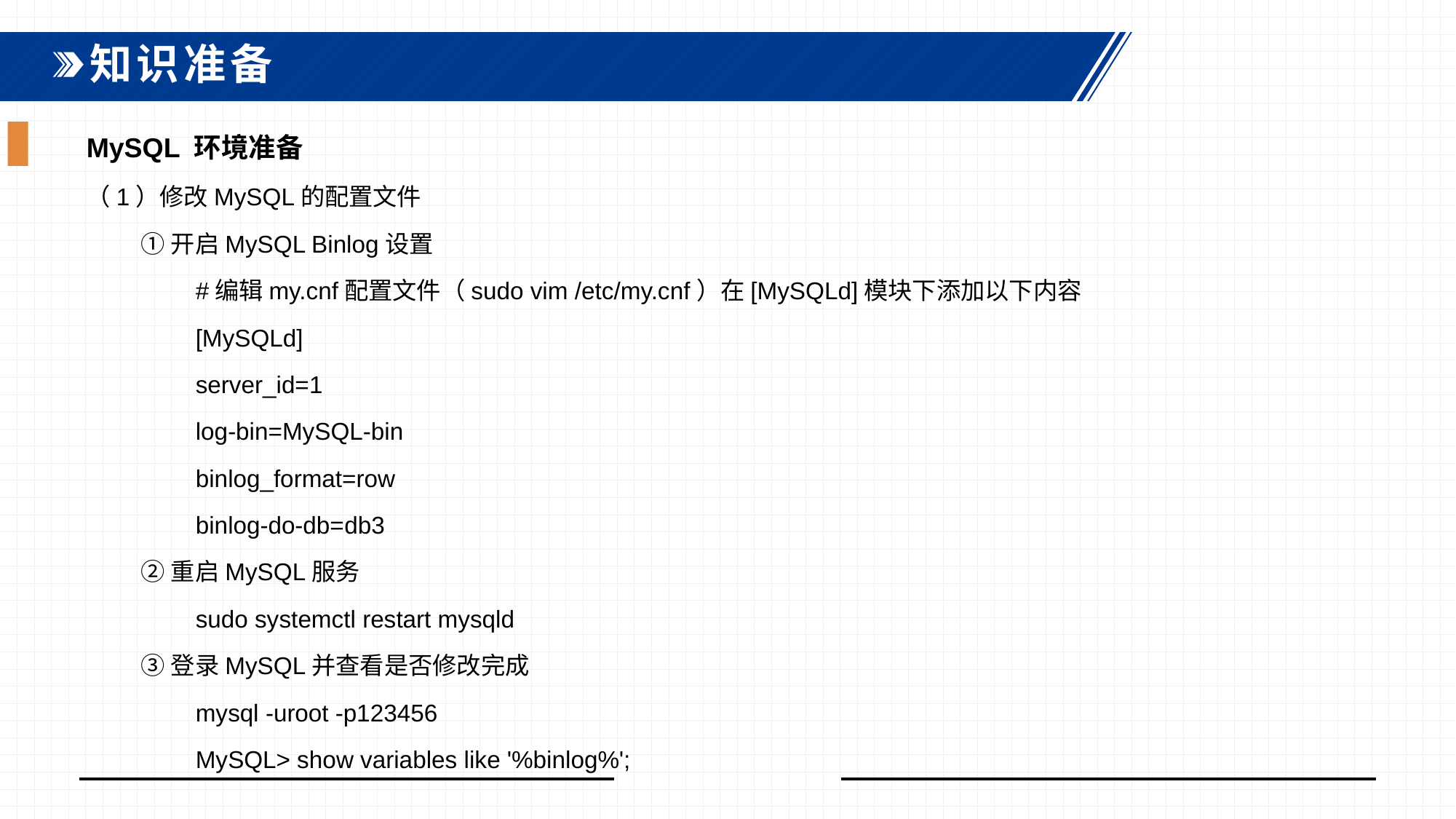

知识准备
MySQL 环境准备
（1）修改MySQL的配置文件
①开启MySQL Binlog设置
#编辑my.cnf配置文件（sudo vim /etc/my.cnf）在[MySQLd]模块下添加以下内容
[MySQLd]
server_id=1
log-bin=MySQL-bin
binlog_format=row
binlog-do-db=db3
②重启MySQL服务
sudo systemctl restart mysqld
③登录MySQL并查看是否修改完成
mysql -uroot -p123456
MySQL> show variables like '%binlog%';